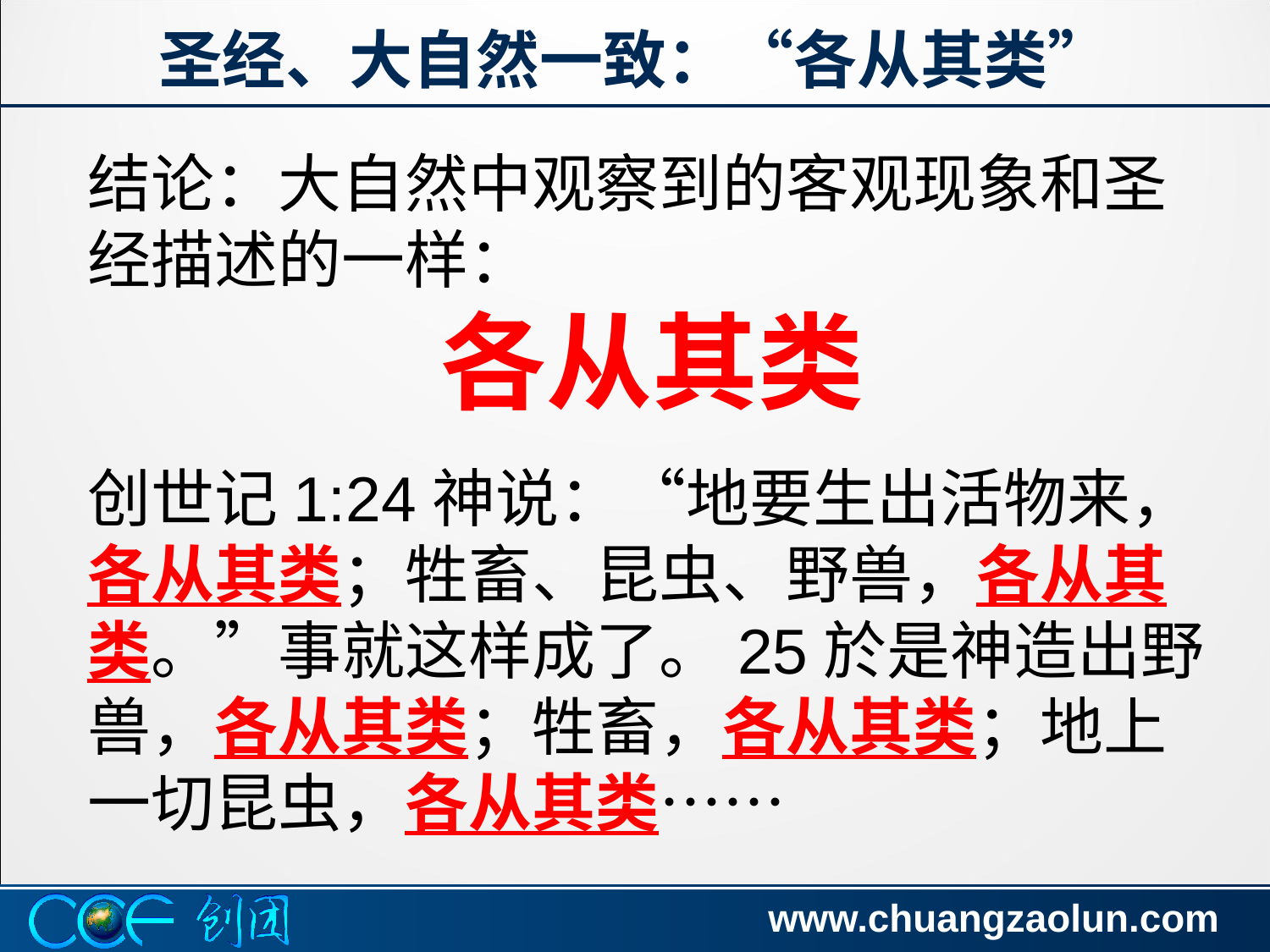

圣经、大自然一致：“各从其类”
结论：大自然中观察到的客观现象和圣经描述的一样：
各从其类

创世记1:24神说：“地要生出活物来，各从其类；牲畜、昆虫、野兽，各从其类。”事就这样成了。25於是神造出野兽，各从其类；牲畜，各从其类；地上一切昆虫，各从其类……